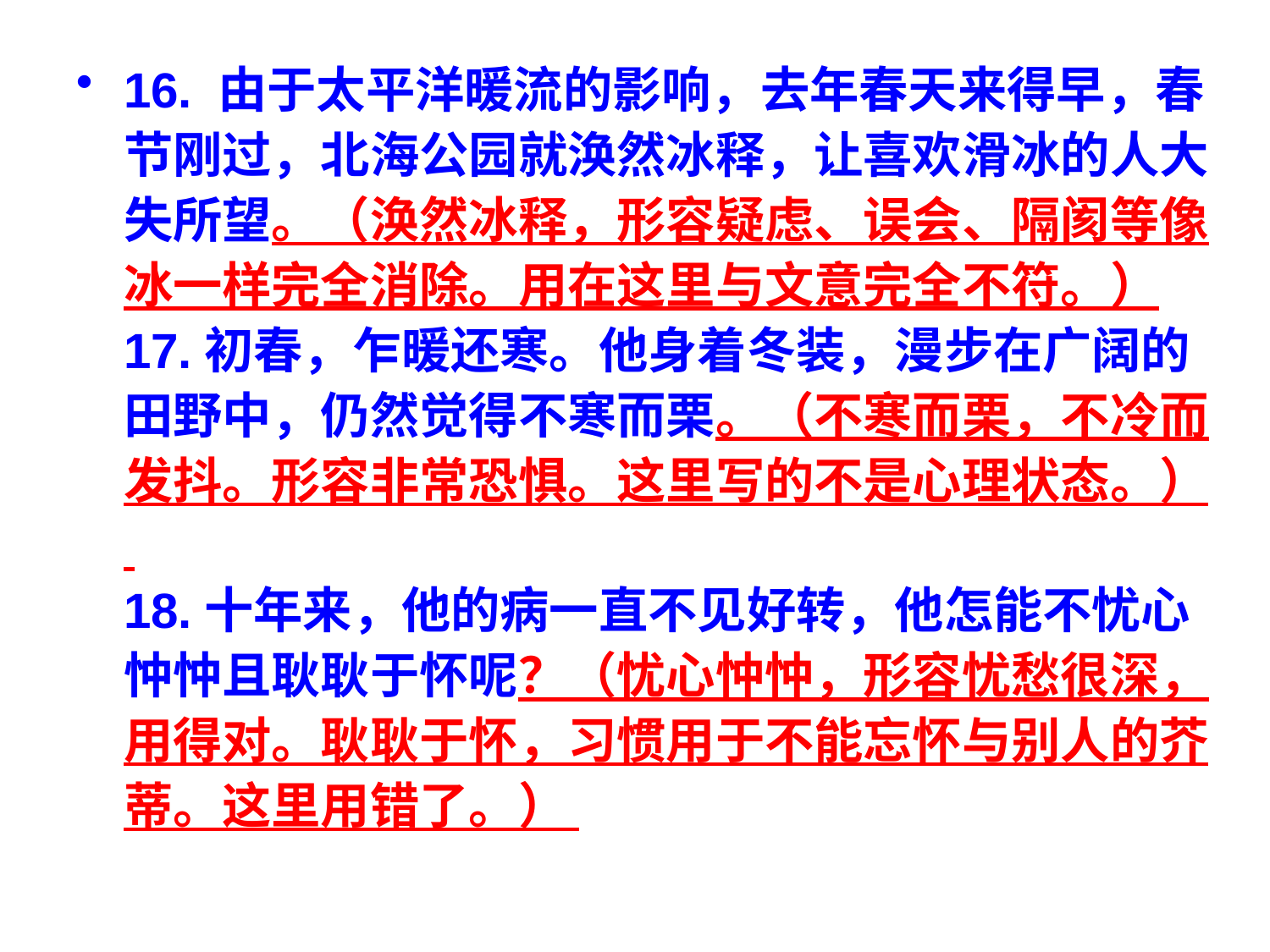

16. 由于太平洋暖流的影响，去年春天来得早，春节刚过，北海公园就涣然冰释，让喜欢滑冰的人大失所望。（涣然冰释，形容疑虑、误会、隔阂等像冰一样完全消除。用在这里与文意完全不符。）
17.初春，乍暖还寒。他身着冬装，漫步在广阔的田野中，仍然觉得不寒而栗。（不寒而栗，不冷而发抖。形容非常恐惧。这里写的不是心理状态。） 
18.十年来，他的病一直不见好转，他怎能不忧心忡忡且耿耿于怀呢？（忧心忡忡，形容忧愁很深，用得对。耿耿于怀，习惯用于不能忘怀与别人的芥蒂。这里用错了。）